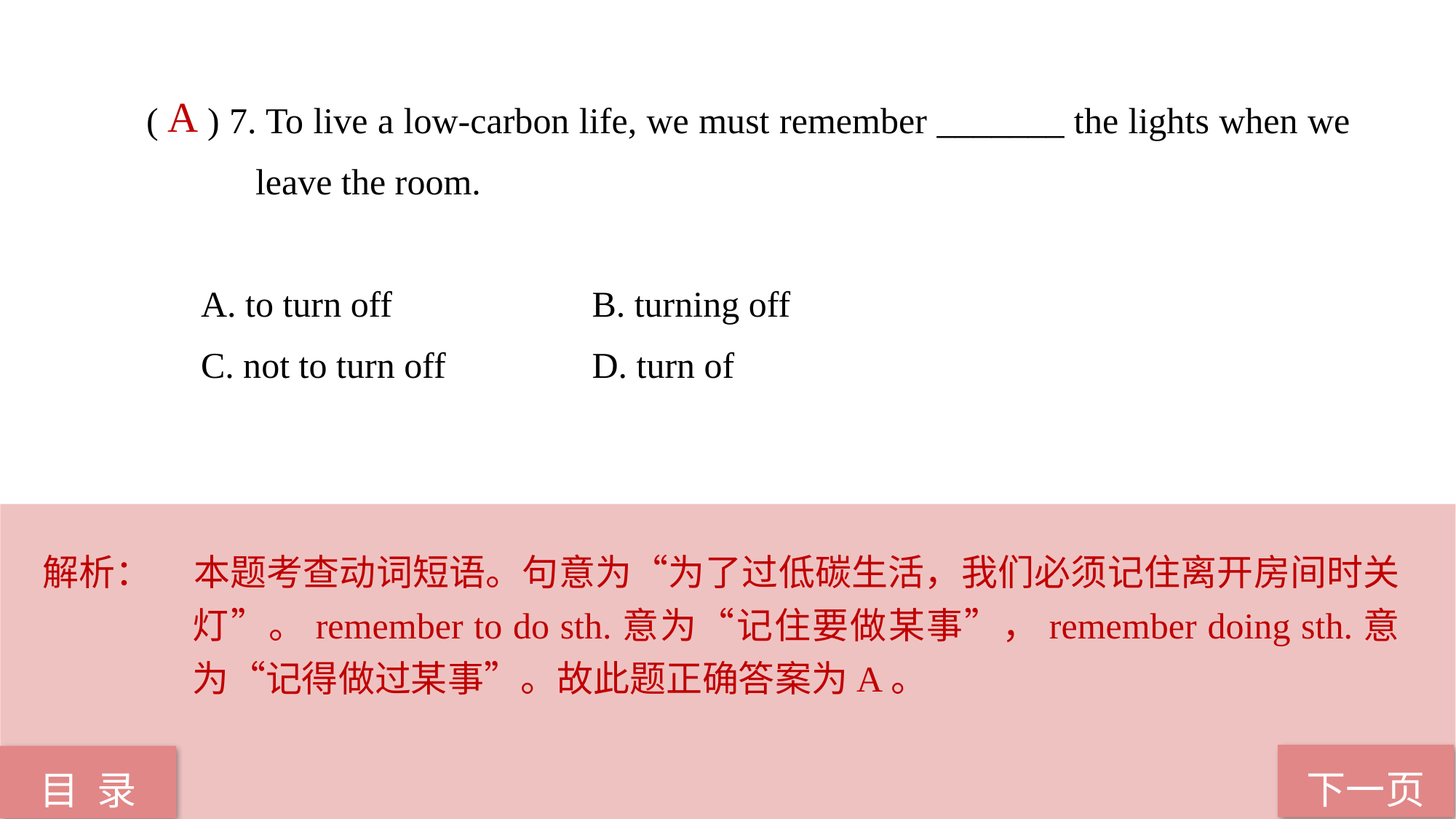

(     ) 7. To live a low-carbon life, we must remember _______ the lights when we 	leave the room.

A. to turn off		 B. turning off
C. not to turn off		 D. turn of
  A
解析：	本题考查动词短语。句意为“为了过低碳生活，我们必须记住离开房间时关灯”。remember to do sth.意为“记住要做某事”，remember doing sth.意为“记得做过某事”。故此题正确答案为A。